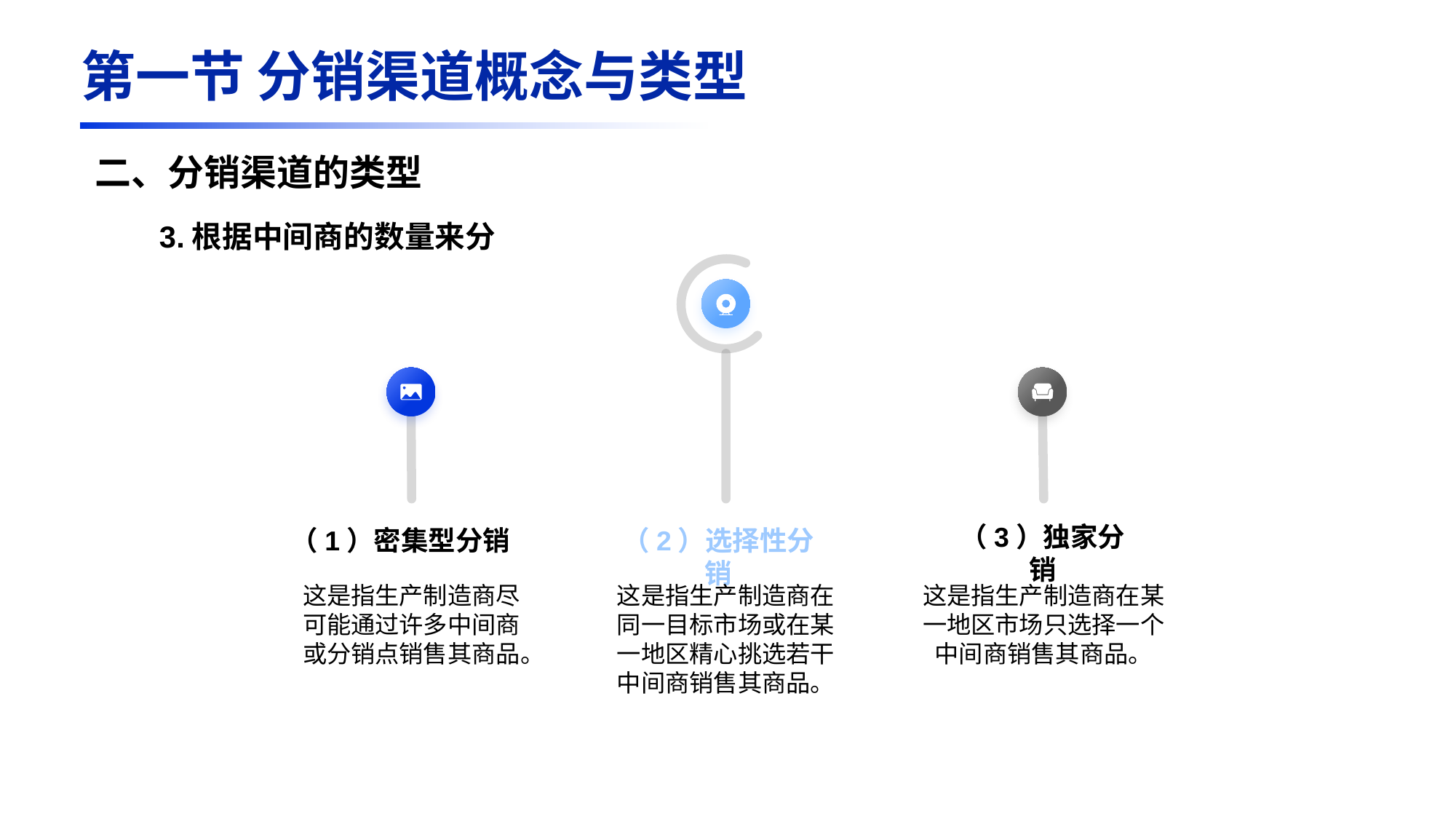

第一节 分销渠道概念与类型
二、分销渠道的类型

（3）独家分销
（1）密集型分销
（2）选择性分销
这是指生产制造商尽可能通过许多中间商或分销点销售其商品。
这是指生产制造商在同一目标市场或在某一地区精心挑选若干中间商销售其商品。
这是指生产制造商在某一地区市场只选择一个中间商销售其商品。
3.根据中间商的数量来分